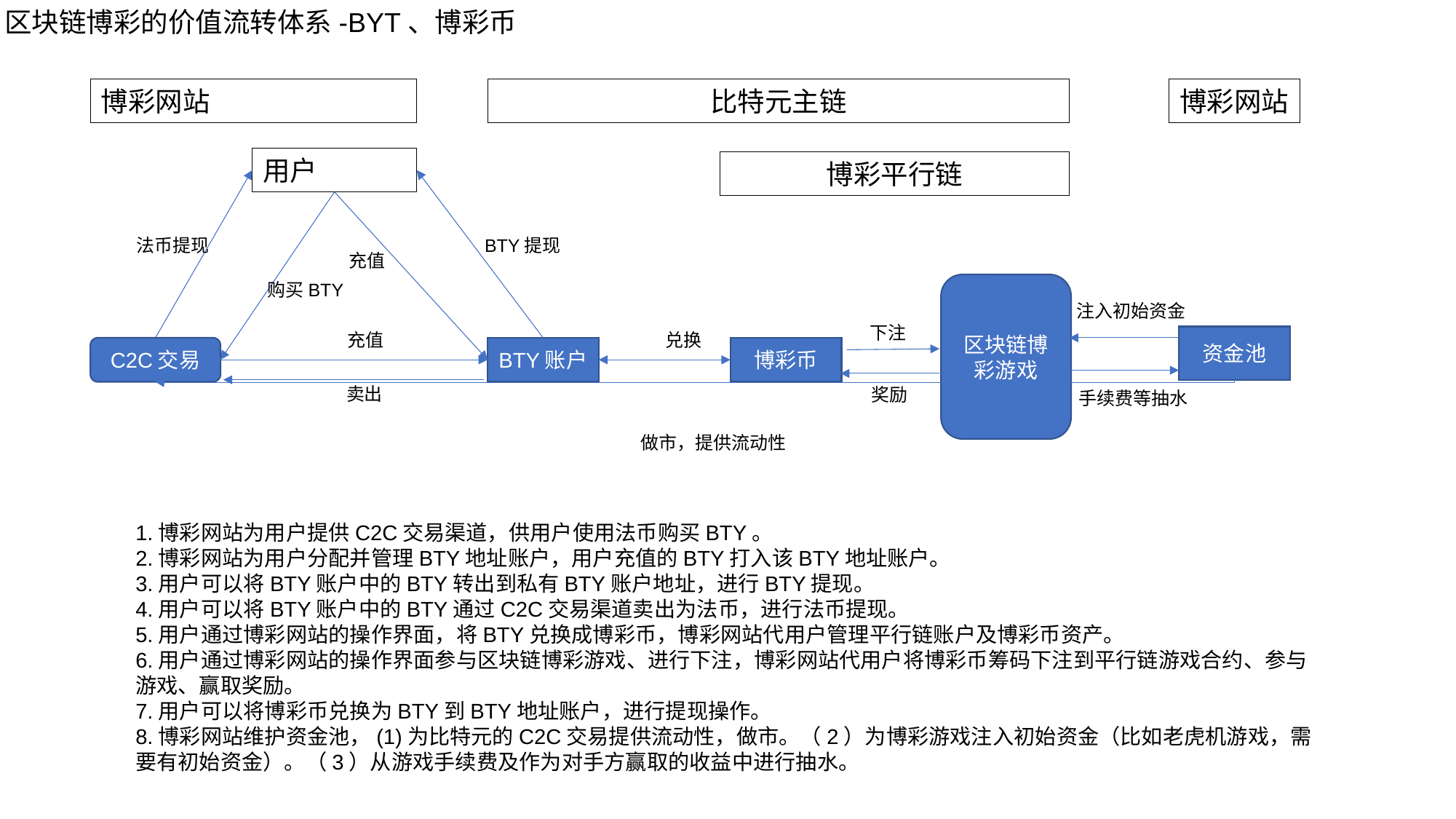

区块链博彩的价值流转体系-BYT、博彩币
博彩网站
比特元主链
博彩网站
用户
博彩平行链
BTY提现
法币提现
充值
购买BTY
区块链博彩游戏
注入初始资金
下注
充值
兑换
资金池
C2C交易
BTY账户
博彩币
卖出
奖励
手续费等抽水
做市，提供流动性
1.博彩网站为用户提供C2C交易渠道，供用户使用法币购买BTY。
2.博彩网站为用户分配并管理BTY地址账户，用户充值的BTY打入该BTY地址账户。
3.用户可以将BTY账户中的BTY转出到私有BTY账户地址，进行BTY提现。
4.用户可以将BTY账户中的BTY通过C2C交易渠道卖出为法币，进行法币提现。
5.用户通过博彩网站的操作界面，将BTY兑换成博彩币，博彩网站代用户管理平行链账户及博彩币资产。
6.用户通过博彩网站的操作界面参与区块链博彩游戏、进行下注，博彩网站代用户将博彩币筹码下注到平行链游戏合约、参与游戏、赢取奖励。
7.用户可以将博彩币兑换为BTY到BTY地址账户，进行提现操作。
8.博彩网站维护资金池，(1)为比特元的C2C交易提供流动性，做市。（2）为博彩游戏注入初始资金（比如老虎机游戏，需要有初始资金）。（3）从游戏手续费及作为对手方赢取的收益中进行抽水。